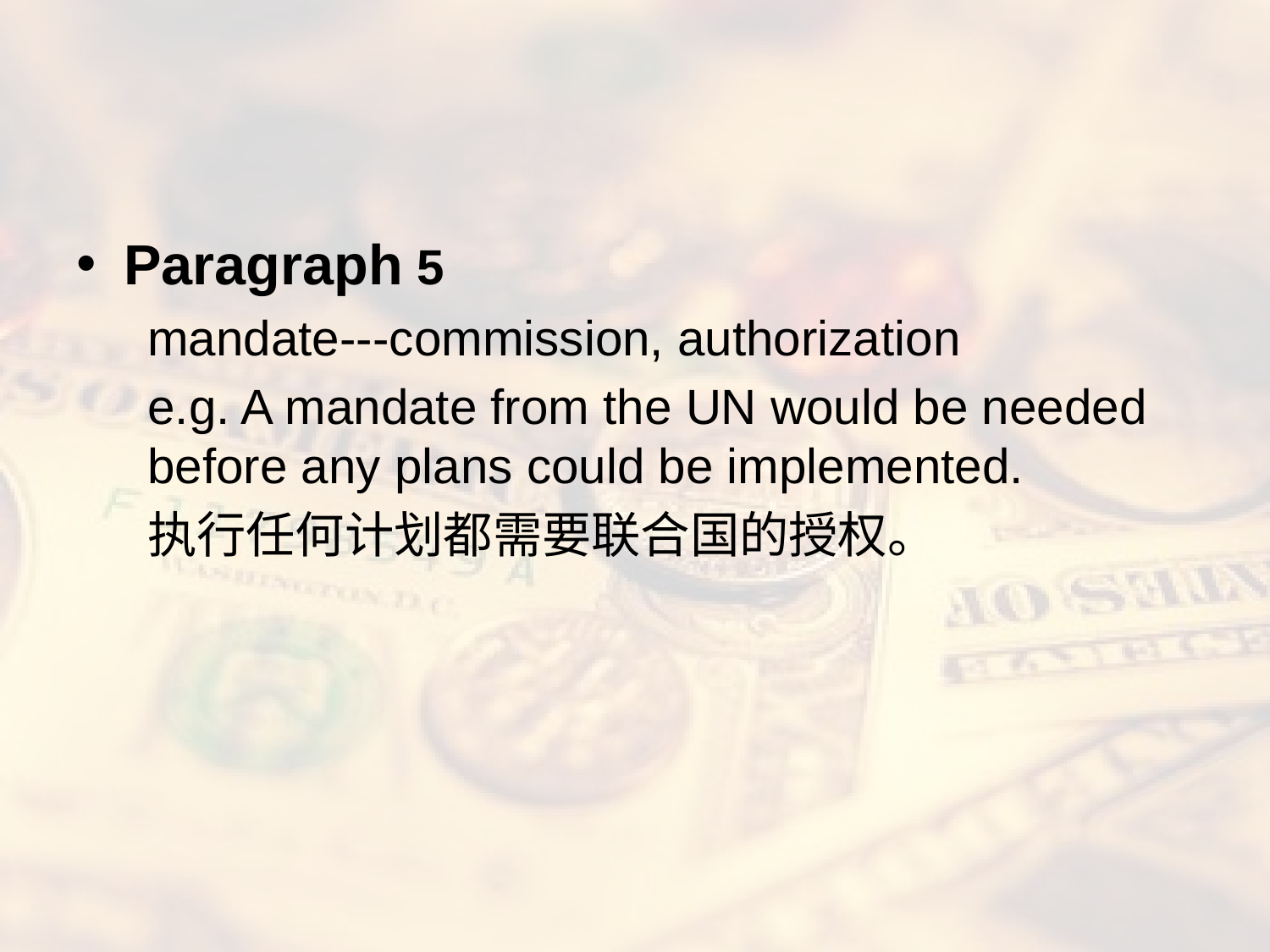

#
Paragraph 5
mandate---commission, authorization
e.g. A mandate from the UN would be needed before any plans could be implemented.
执行任何计划都需要联合国的授权。